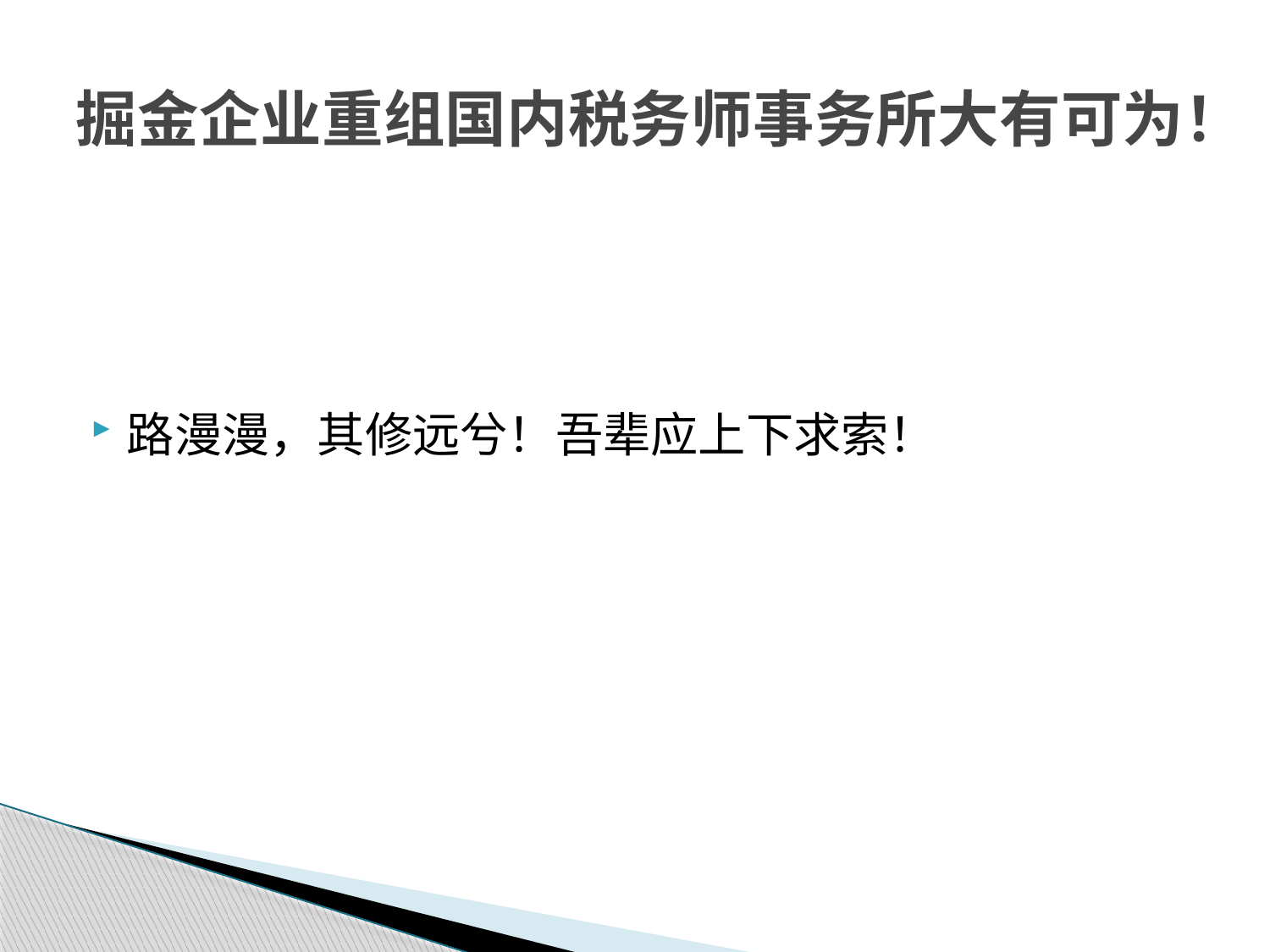

# 掘金企业重组国内税务师事务所大有可为！

路漫漫，其修远兮！吾辈应上下求索！